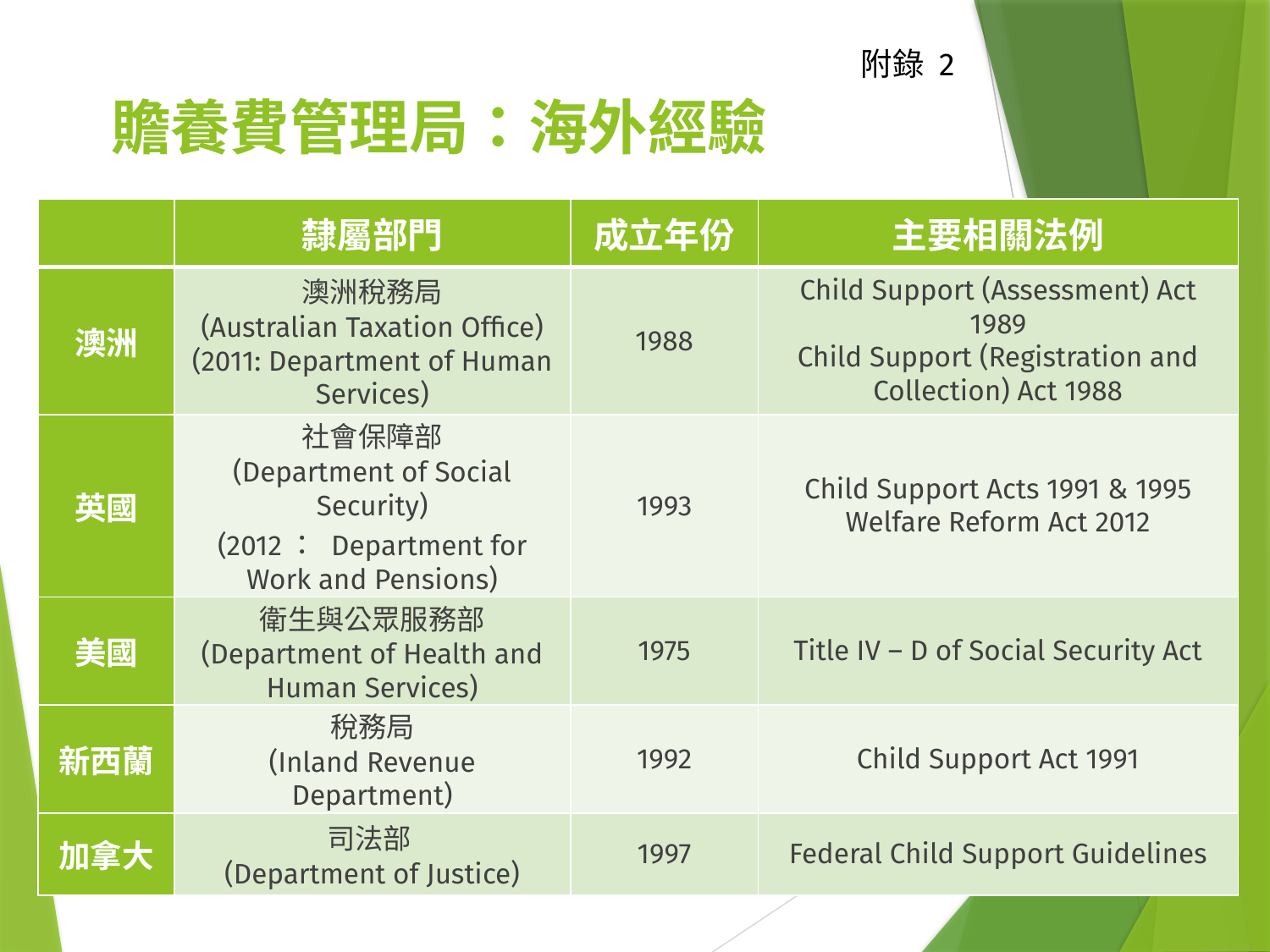

附錄 2
贍養費管理局：海外經驗
|  | 隸屬部門 | 成立年份 | 主要相關法例 |
| --- | --- | --- | --- |
| 澳洲 | 澳洲稅務局 (Australian Taxation Office) (2011: Department of Human Services) | 1988 | Child Support (Assessment) Act 1989 Child Support (Registration and Collection) Act 1988 |
| 英國 | 社會保障部 (Department of Social Security) (2012： Department for Work and Pensions) | 1993 | Child Support Acts 1991 & 1995 Welfare Reform Act 2012 |
| 美國 | 衛生與公眾服務部 (Department of Health and Human Services) | 1975 | Title IV – D of Social Security Act |
| 新西蘭 | 稅務局 (Inland Revenue Department) | 1992 | Child Support Act 1991 |
| 加拿大 | 司法部 (Department of Justice) | 1997 | Federal Child Support Guidelines |
37